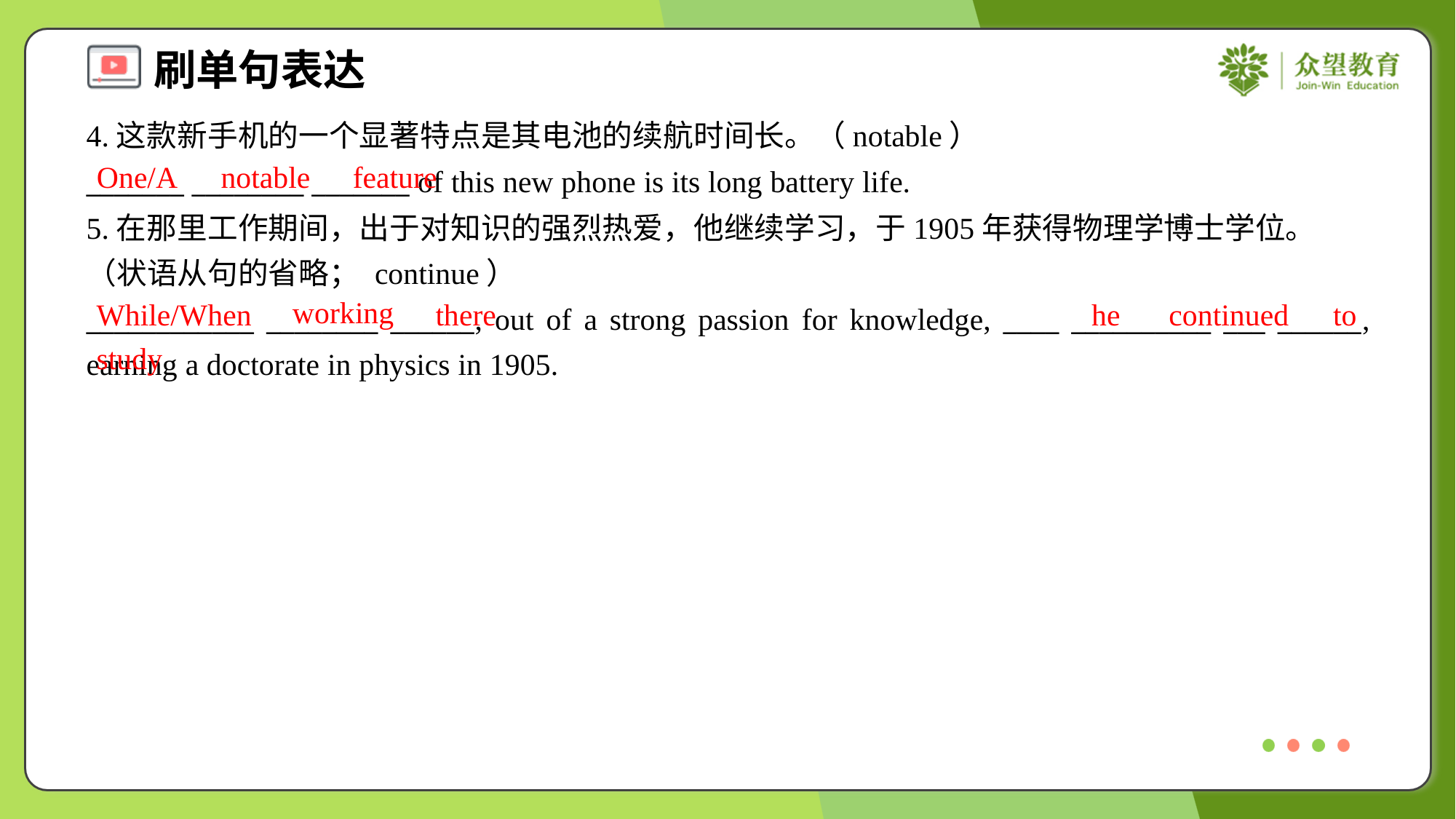

4.这款新手机的一个显著特点是其电池的续航时间长。（notable）
_______ ________ _______ of this new phone is its long battery life.
One/A
notable
feature
5.在那里工作期间，出于对知识的强烈热爱，他继续学习，于1905年获得物理学博士学位。（状语从句的省略； continue）
____________ ________ ______, out of a strong passion for knowledge, ____ __________ ___ ______, earning a doctorate in physics in 1905.
working
While/When
there
he
continued
to
study